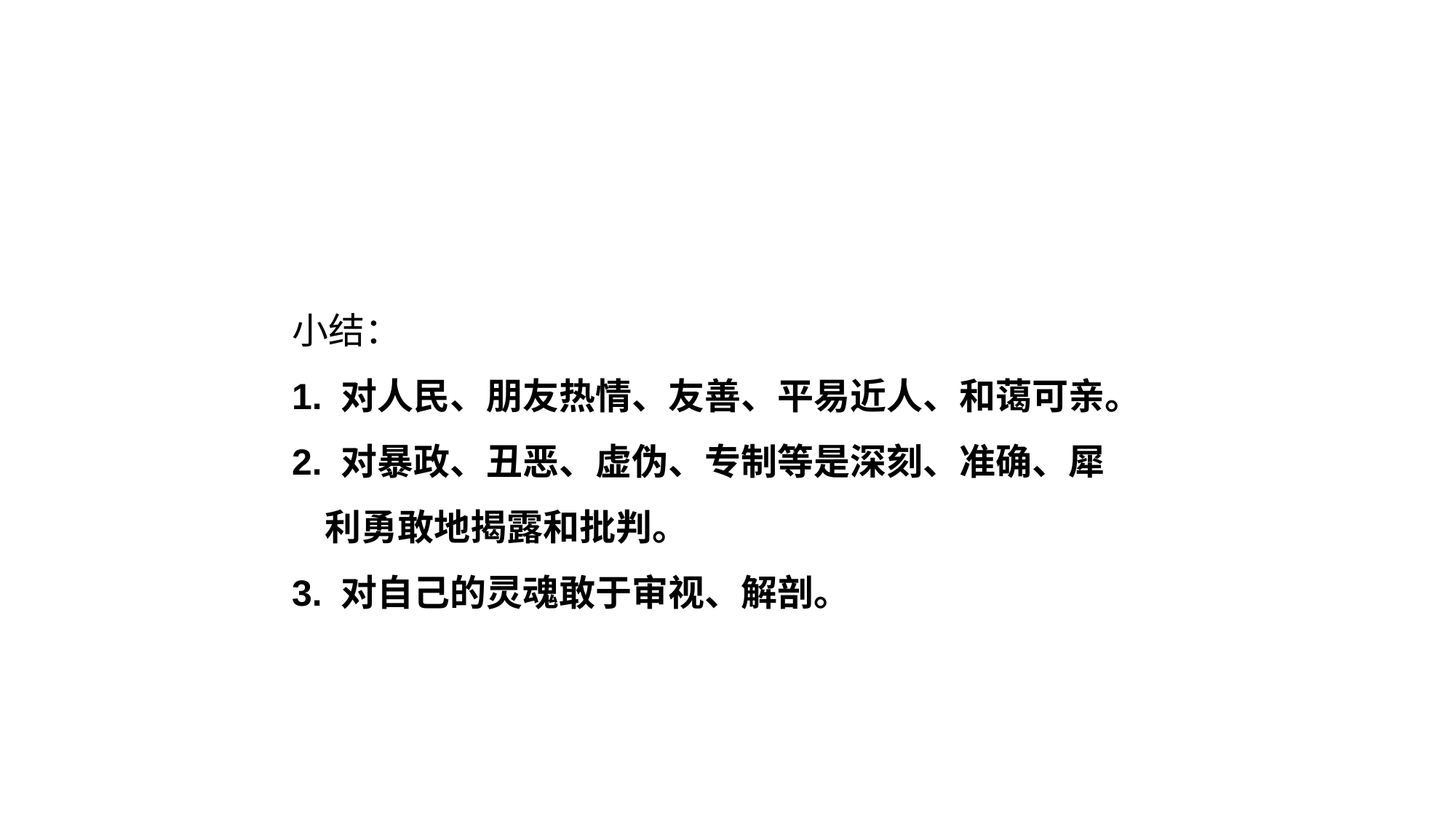

小结：
1. 对人民、朋友热情、友善、平易近人、和蔼可亲。
2. 对暴政、丑恶、虚伪、专制等是深刻、准确、犀
   利勇敢地揭露和批判。
3. 对自己的灵魂敢于审视、解剖。